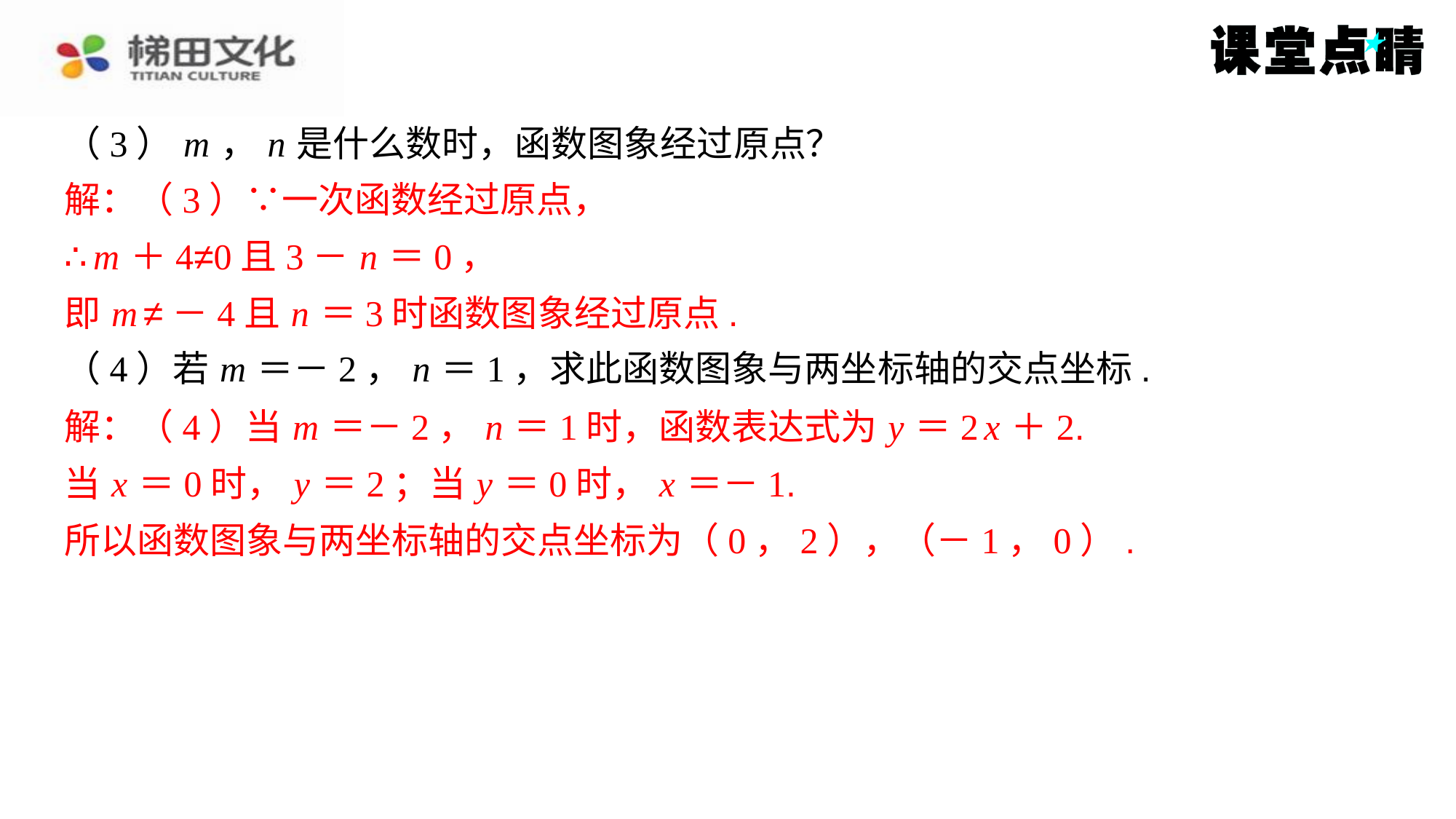

（3） m ， n 是什么数时，函数图象经过原点？
解：（3）∵一次函数经过原点，
∴ m ＋4≠0且3－ n ＝0，
即 m ≠－4且 n ＝3时函数图象经过原点.
（4）若 m ＝－2， n ＝1，求此函数图象与两坐标轴的交点坐标.
解：（4）当 m ＝－2， n ＝1时，函数表达式为 y ＝2 x ＋2.
当 x ＝0时， y ＝2；当 y ＝0时， x ＝－1.
所以函数图象与两坐标轴的交点坐标为（0，2），（－1，0）.
解：（3）∵一次函数经过原点，
∴ m ＋4≠0且3－ n ＝0，
即 m ≠－4且 n ＝3时函数图象经过原点.
解：（4）当 m ＝－2， n ＝1时，函数表达式为 y ＝2 x ＋2.
当 x ＝0时， y ＝2；当 y ＝0时， x ＝－1.
所以函数图象与两坐标轴的交点坐标为（0，2），（－1，0）.